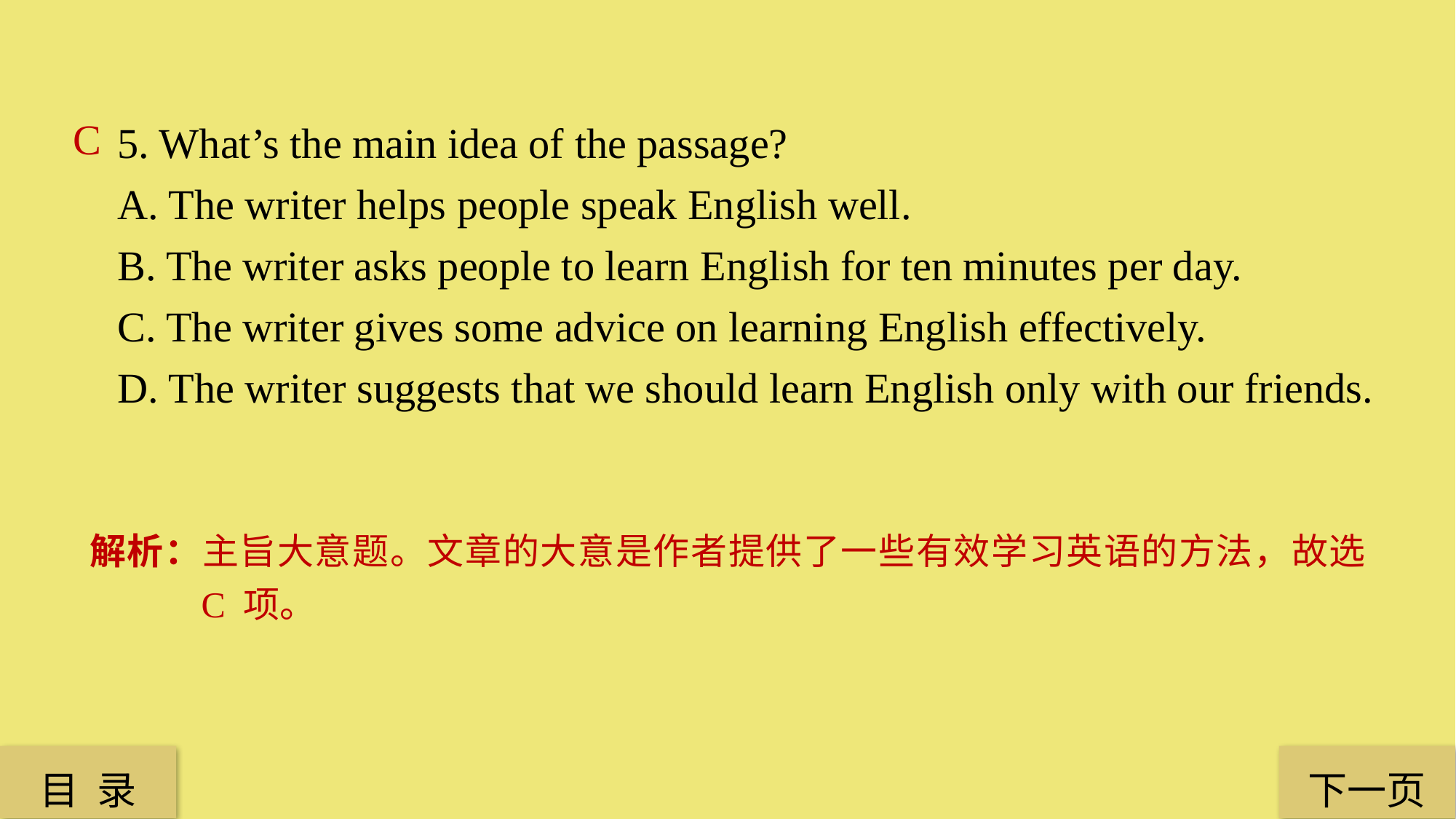

5. What’s the main idea of the passage?
A. The writer helps people speak English well.
B. The writer asks people to learn English for ten minutes per day.
C. The writer gives some advice on learning English effectively.
D. The writer suggests that we should learn English only with our friends.
C
解析：主旨大意题。文章的大意是作者提供了一些有效学习英语的方法，故选 C 项。